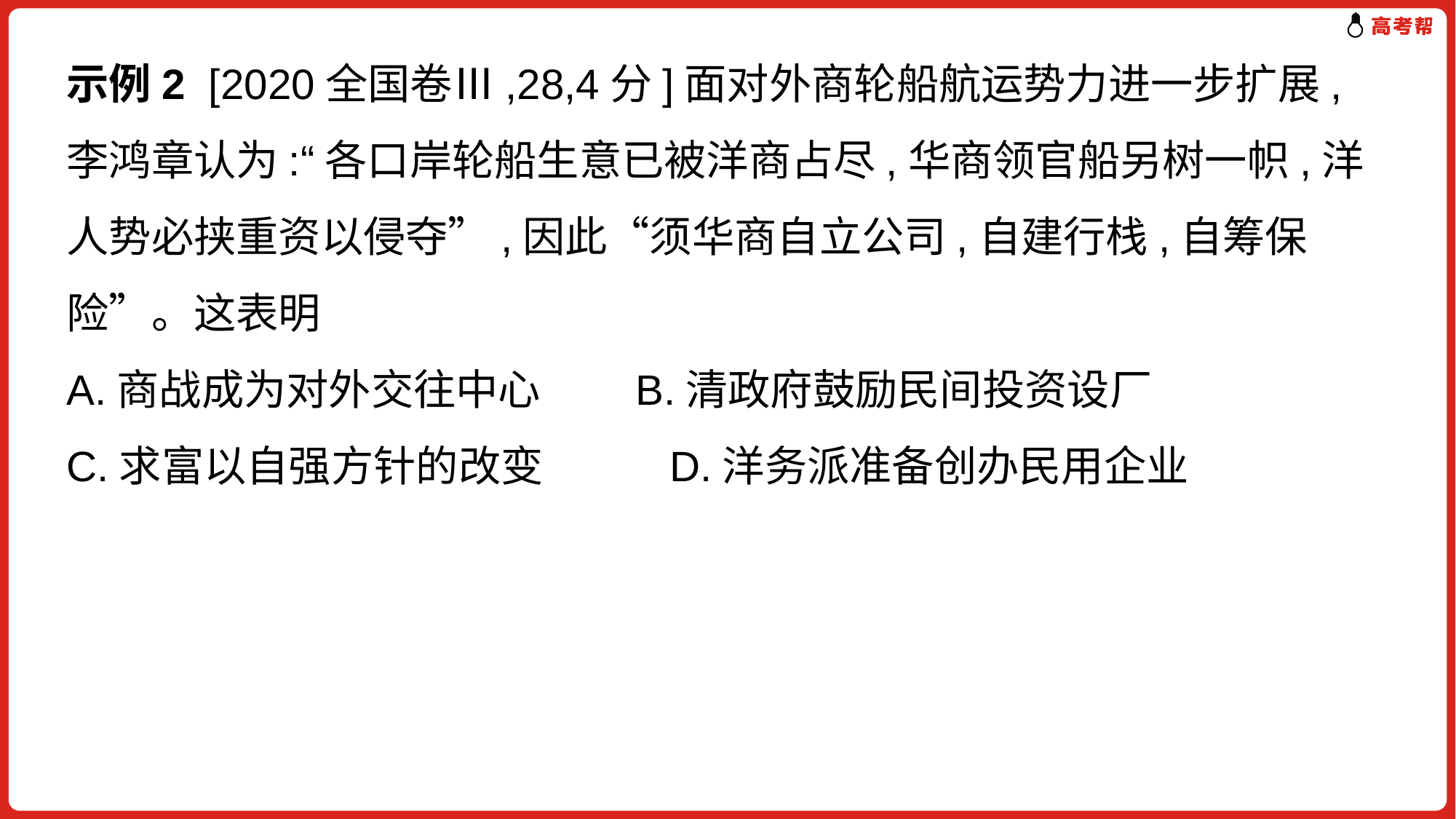

示例2  [2020全国卷Ⅲ,28,4分]面对外商轮船航运势力进一步扩展,李鸿章认为:“各口岸轮船生意已被洋商占尽,华商领官船另树一帜,洋人势必挟重资以侵夺”,因此“须华商自立公司,自建行栈,自筹保险”。这表明
A.商战成为对外交往中心　　B.清政府鼓励民间投资设厂
C.求富以自强方针的改变	     D.洋务派准备创办民用企业